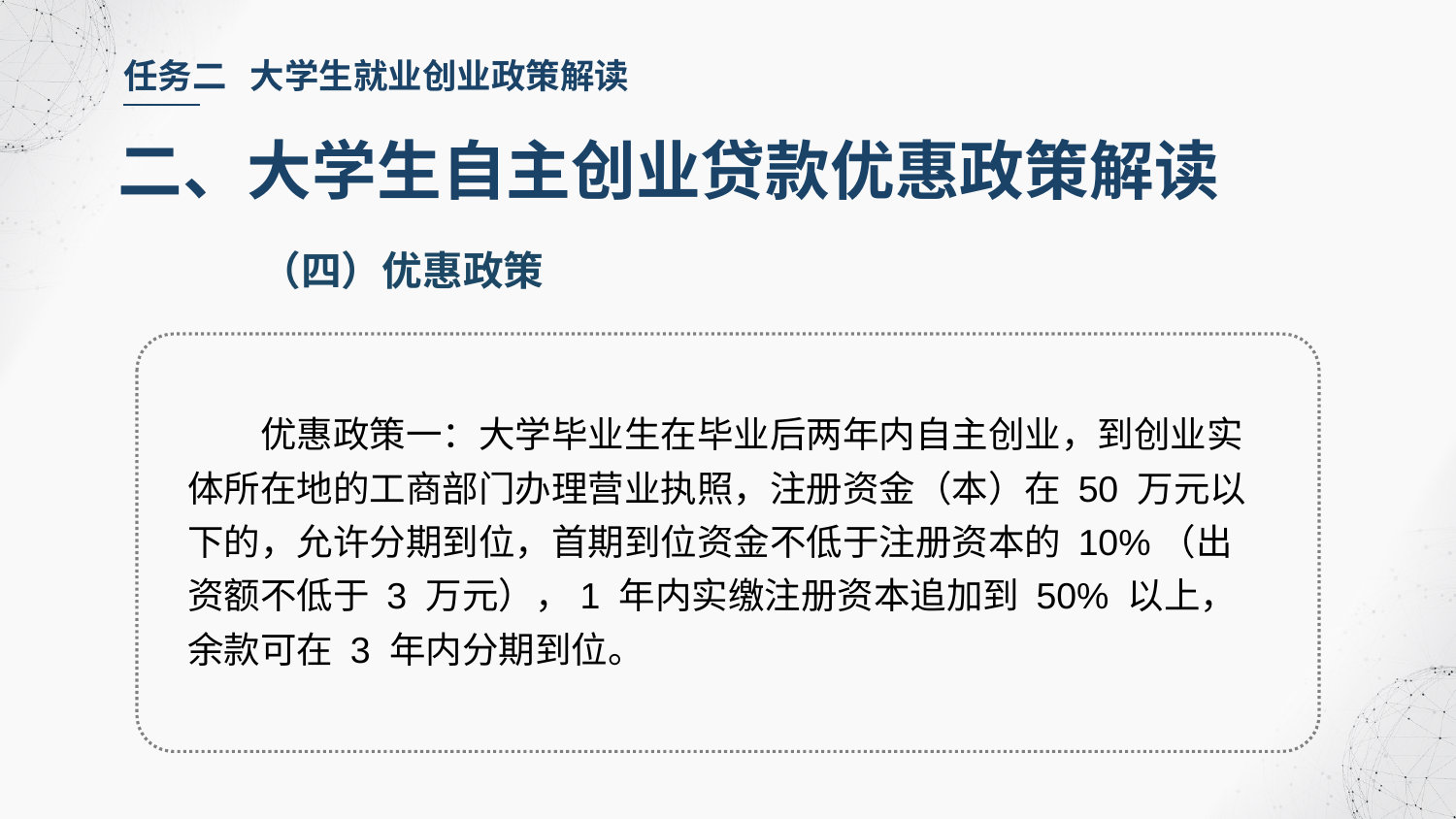

任务二   大学生就业创业政策解读
二、大学生自主创业贷款优惠政策解读
（四）优惠政策

优惠政策一：大学毕业生在毕业后两年内自主创业，到创业实体所在地的工商部门办理营业执照，注册资金（本）在 50 万元以下的，允许分期到位，首期到位资金不低于注册资本的 10%（出资额不低于 3 万元），1 年内实缴注册资本追加到 50% 以上，余款可在 3 年内分期到位。